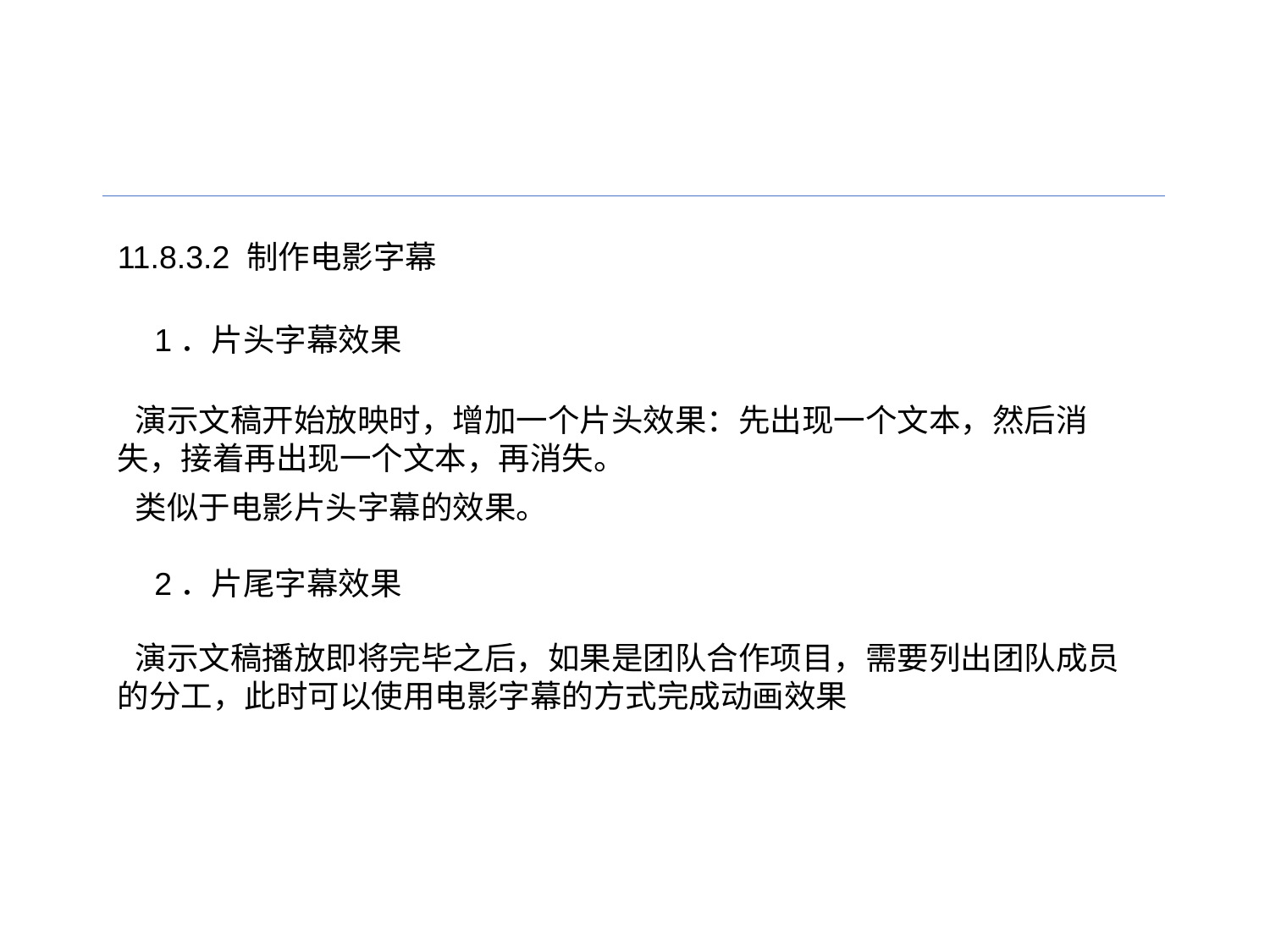

11.8.3.2 制作电影字幕
1．片头字幕效果
演示文稿开始放映时，增加一个片头效果：先出现一个文本，然后消失，接着再出现一个文本，再消失。
类似于电影片头字幕的效果。
2．片尾字幕效果
演示文稿播放即将完毕之后，如果是团队合作项目，需要列出团队成员的分工，此时可以使用电影字幕的方式完成动画效果